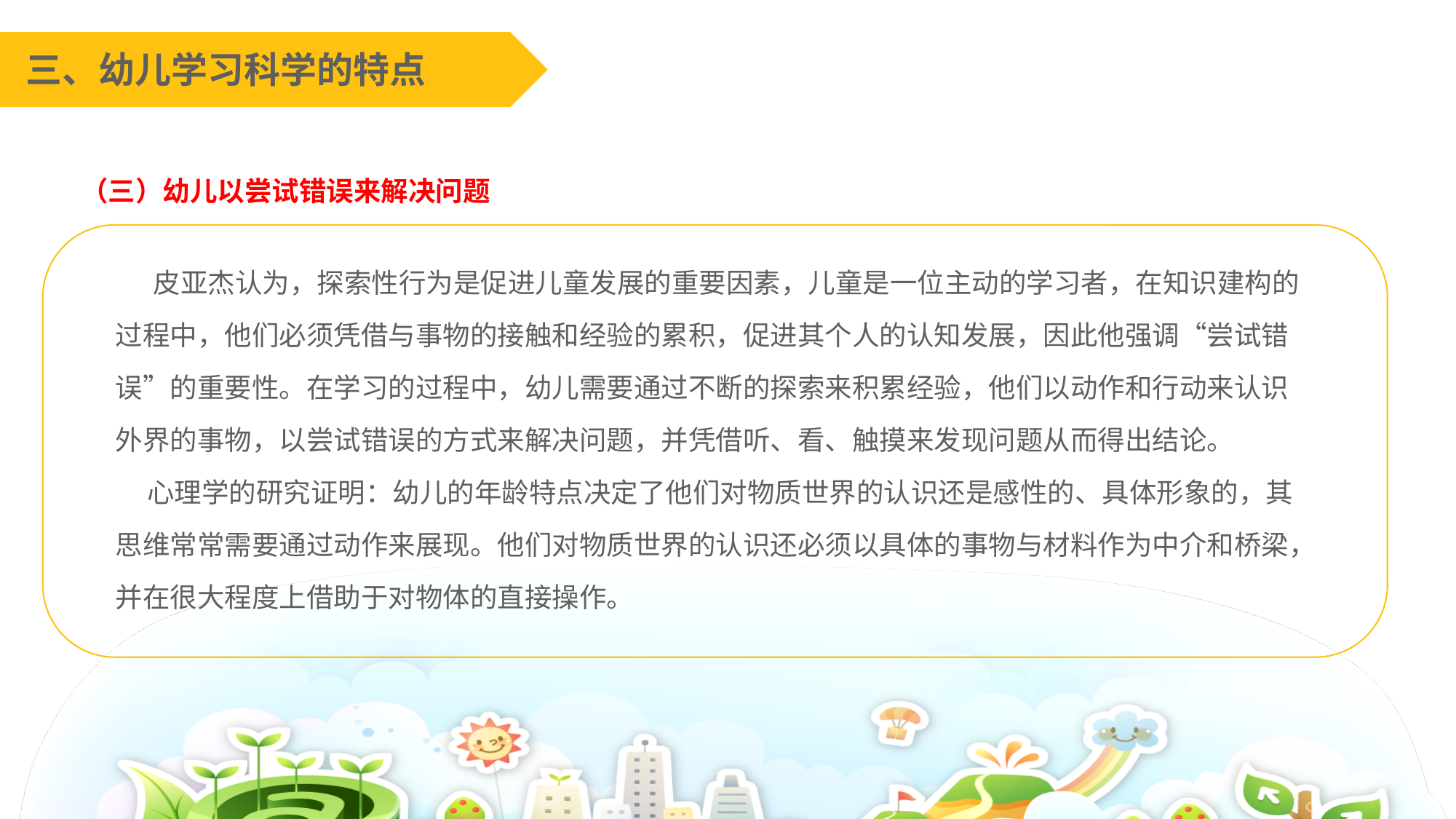

三、幼儿学习科学的特点

（三）幼儿以尝试错误来解决问题

     皮亚杰认为，探索性行为是促进儿童发展的重要因素，儿童是一位主动的学习者，在知识建构的过程中，他们必须凭借与事物的接触和经验的累积，促进其个人的认知发展，因此他强调“尝试错误”的重要性。在学习的过程中，幼儿需要通过不断的探索来积累经验，他们以动作和行动来认识外界的事物，以尝试错误的方式来解决问题，并凭借听、看、触摸来发现问题从而得出结论。
    心理学的研究证明：幼儿的年龄特点决定了他们对物质世界的认识还是感性的、具体形象的，其思维常常需要通过动作来展现。他们对物质世界的认识还必须以具体的事物与材料作为中介和桥梁，并在很大程度上借助于对物体的直接操作。